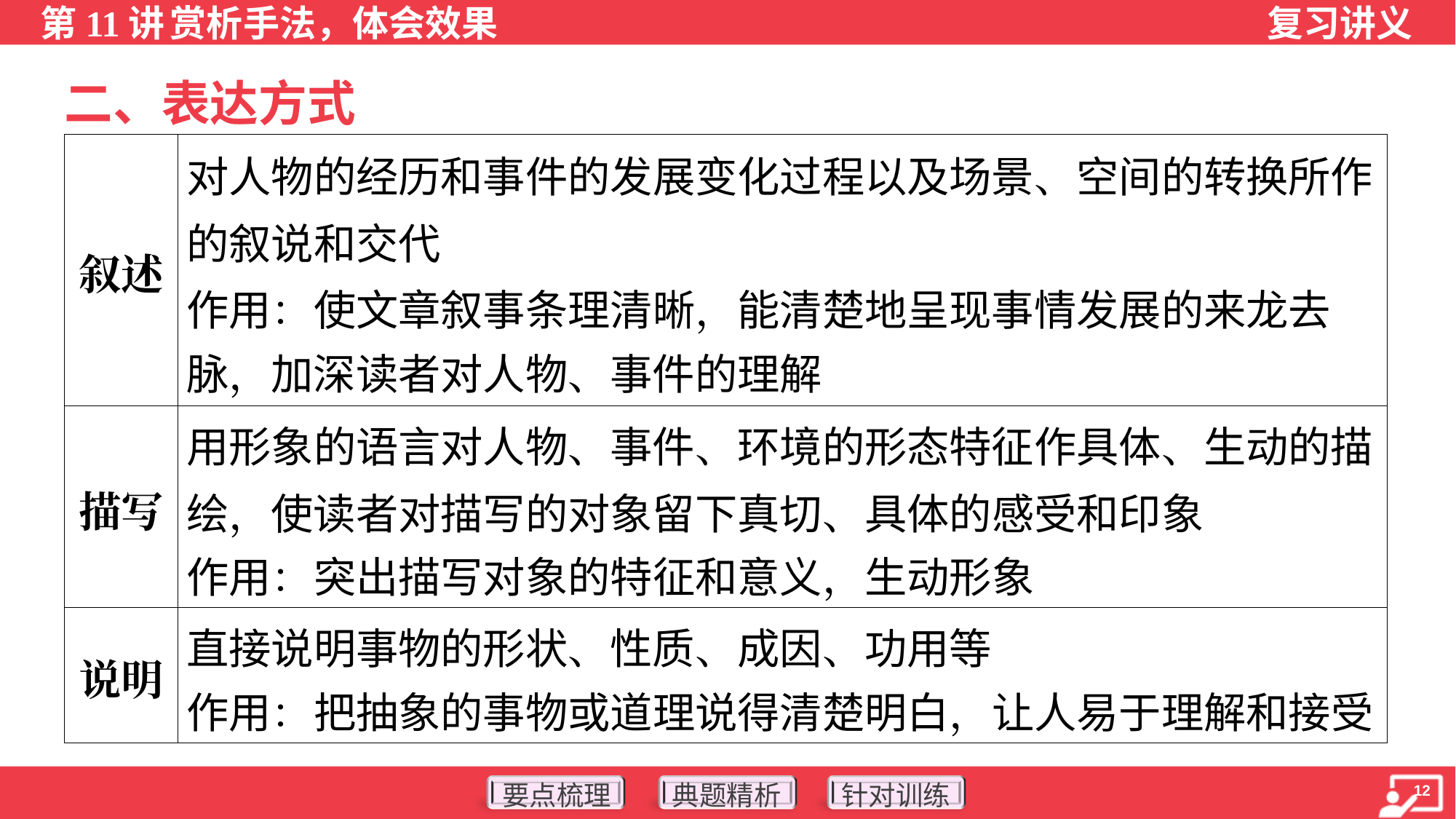

二、表达方式
| 叙述 | 对人物的经历和事件的发展变化过程以及场景、空间的转换所作 的叙说和交代 作用：使文章叙事条理清晰，能清楚地呈现事情发展的来龙去 脉，加深读者对人物、事件的理解 |
| --- | --- |
| 描写 | 用形象的语言对人物、事件、环境的形态特征作具体、生动的描 绘，使读者对描写的对象留下真切、具体的感受和印象 作用：突出描写对象的特征和意义，生动形象 |
| 说明 | 直接说明事物的形状、性质、成因、功用等 作用：把抽象的事物或道理说得清楚明白，让人易于理解和接受 |